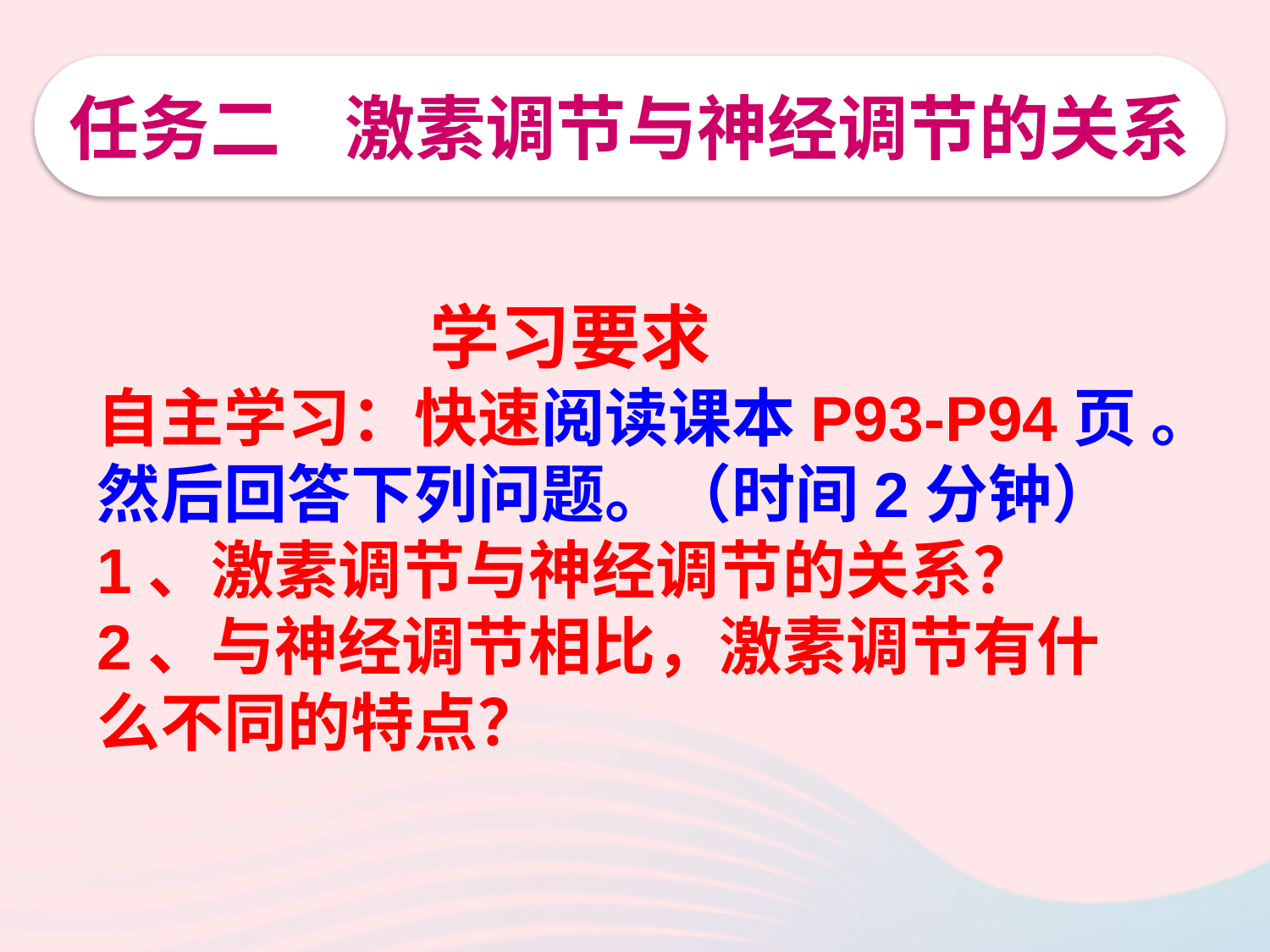

任务二    激素调节与神经调节的关系
                      学习要求
自主学习：快速阅读课本P93-P94页 。然后回答下列问题。（时间2分钟）
1、激素调节与神经调节的关系？
2、与神经调节相比，激素调节有什么不同的特点？